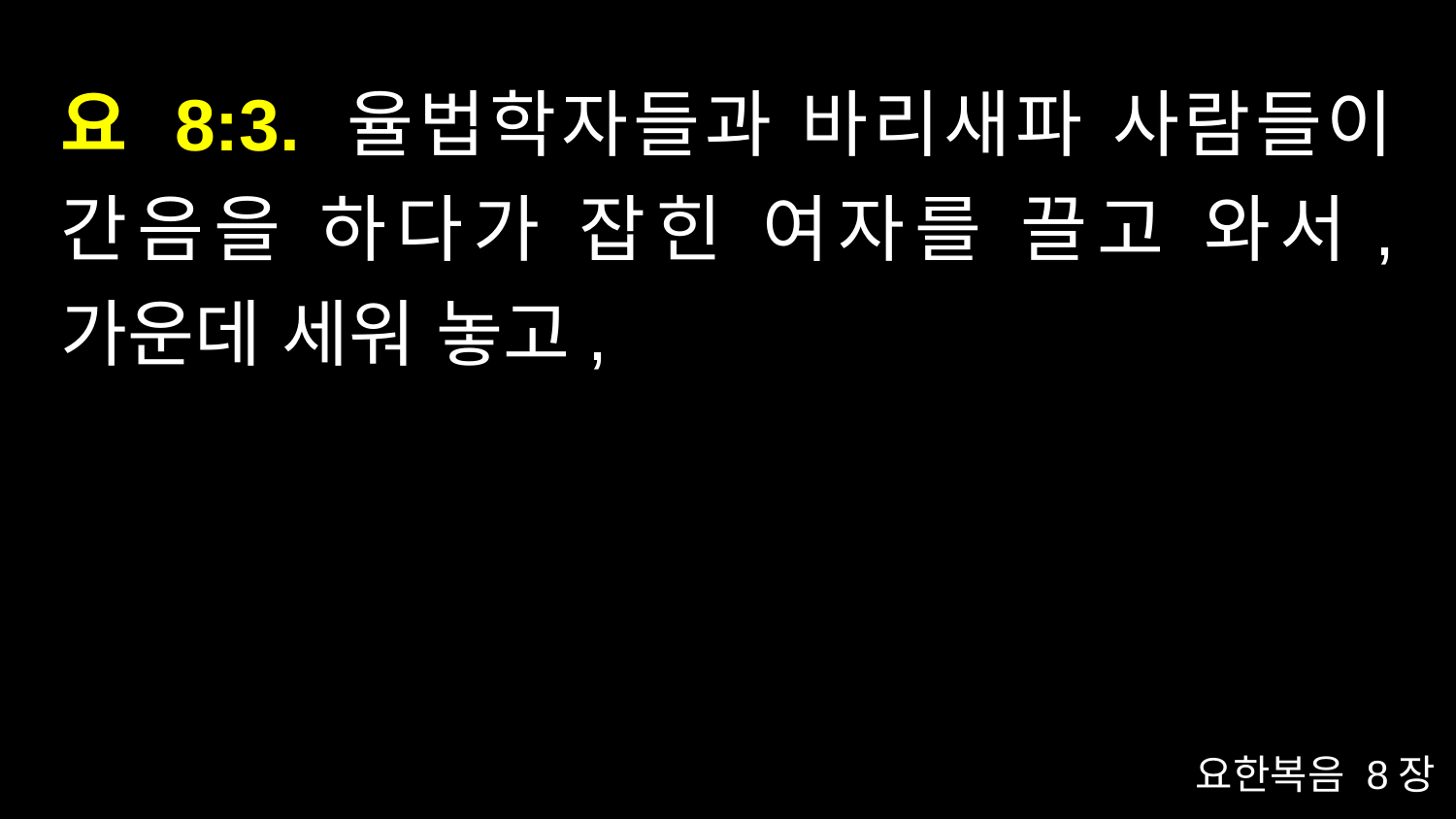

# 요 8:3. 율법학자들과 바리새파 사람들이 간음을 하다가 잡힌 여자를 끌고 와서, 가운데 세워 놓고,
요한복음 8장